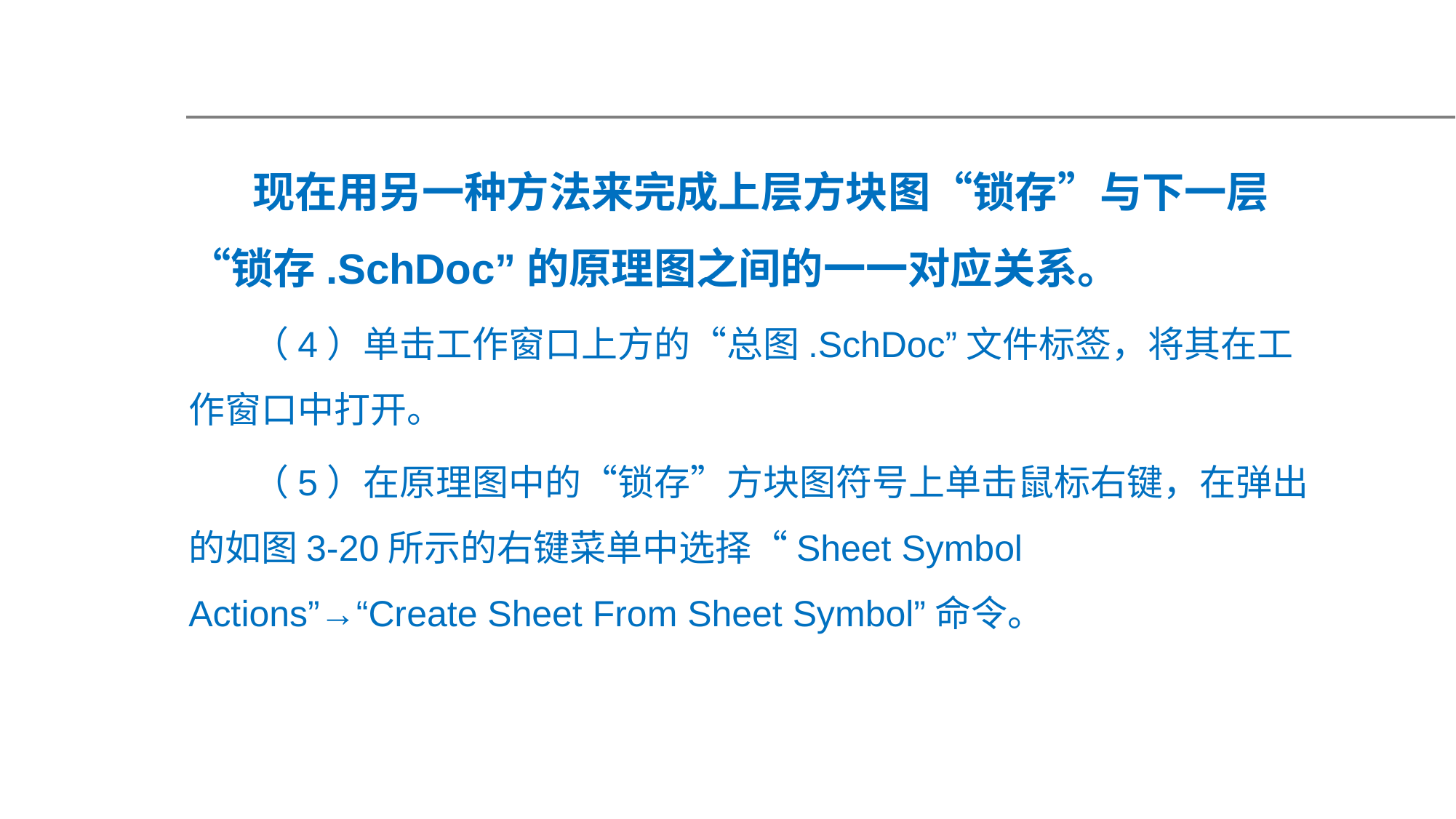

现在用另一种方法来完成上层方块图“锁存”与下一层“锁存.SchDoc”的原理图之间的一一对应关系。
（4）单击工作窗口上方的“总图.SchDoc”文件标签，将其在工作窗口中打开。
（5）在原理图中的“锁存”方块图符号上单击鼠标右键，在弹出的如图3-20所示的右键菜单中选择“Sheet Symbol Actions”→“Create Sheet From Sheet Symbol”命令。